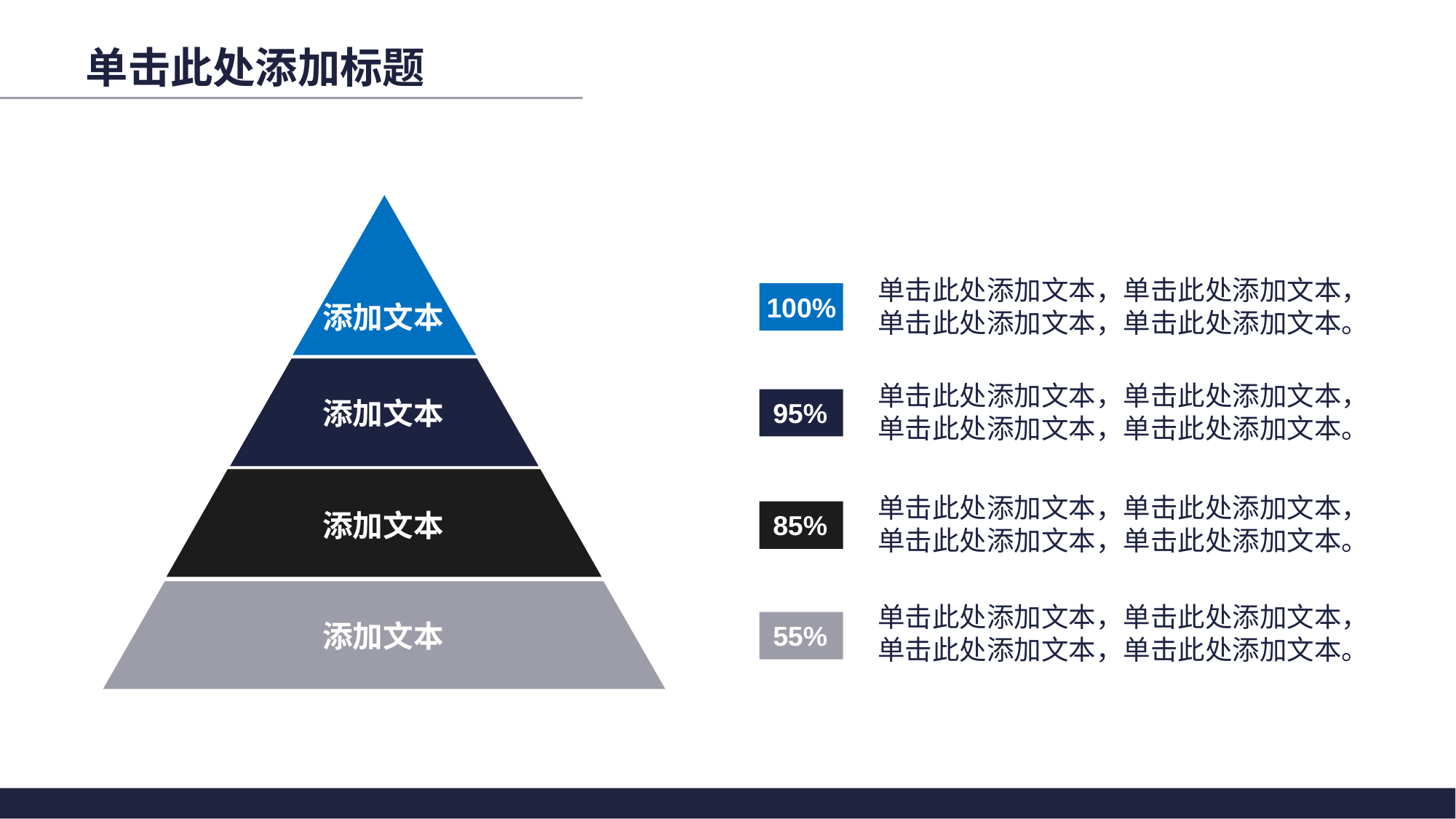

单击此处添加标题

添加文本
单击此处添加文本，单击此处添加文本，
单击此处添加文本，单击此处添加文本。

100%

添加文本
单击此处添加文本，单击此处添加文本，
单击此处添加文本，单击此处添加文本。

95%

添加文本
单击此处添加文本，单击此处添加文本，
单击此处添加文本，单击此处添加文本。

85%

添加文本
单击此处添加文本，单击此处添加文本，
单击此处添加文本，单击此处添加文本。

55%